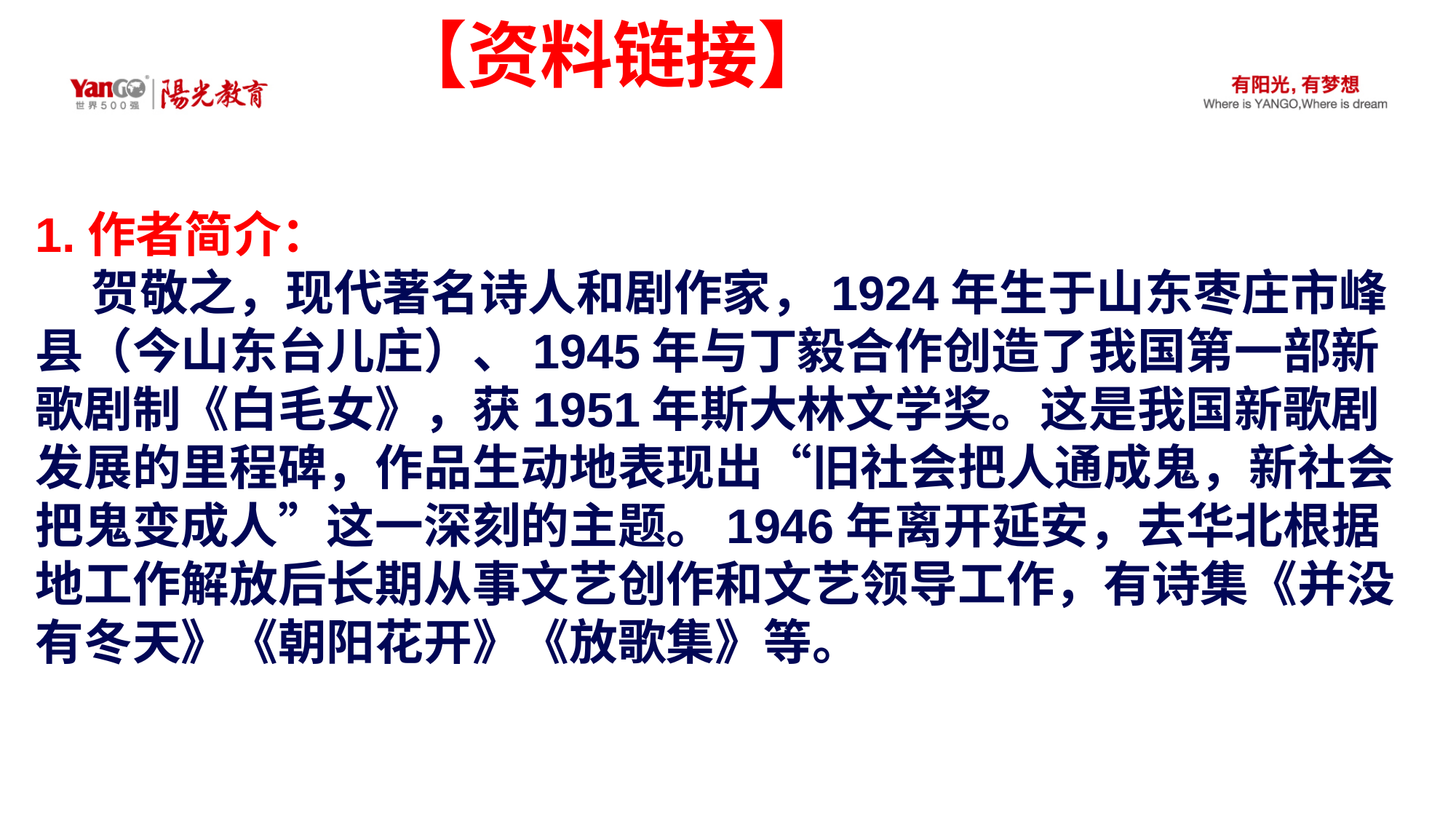

# 【资料链接】
1.作者简介：
    贺敬之，现代著名诗人和剧作家，1924年生于山东枣庄市峰县（今山东台儿庄）、1945年与丁毅合作创造了我国第一部新歌剧制《白毛女》，获1951年斯大林文学奖。这是我国新歌剧发展的里程碑，作品生动地表现出“旧社会把人通成鬼，新社会把鬼变成人”这一深刻的主题。1946年离开延安，去华北根据地工作解放后长期从事文艺创作和文艺领导工作，有诗集《并没有冬天》《朝阳花开》《放歌集》等。